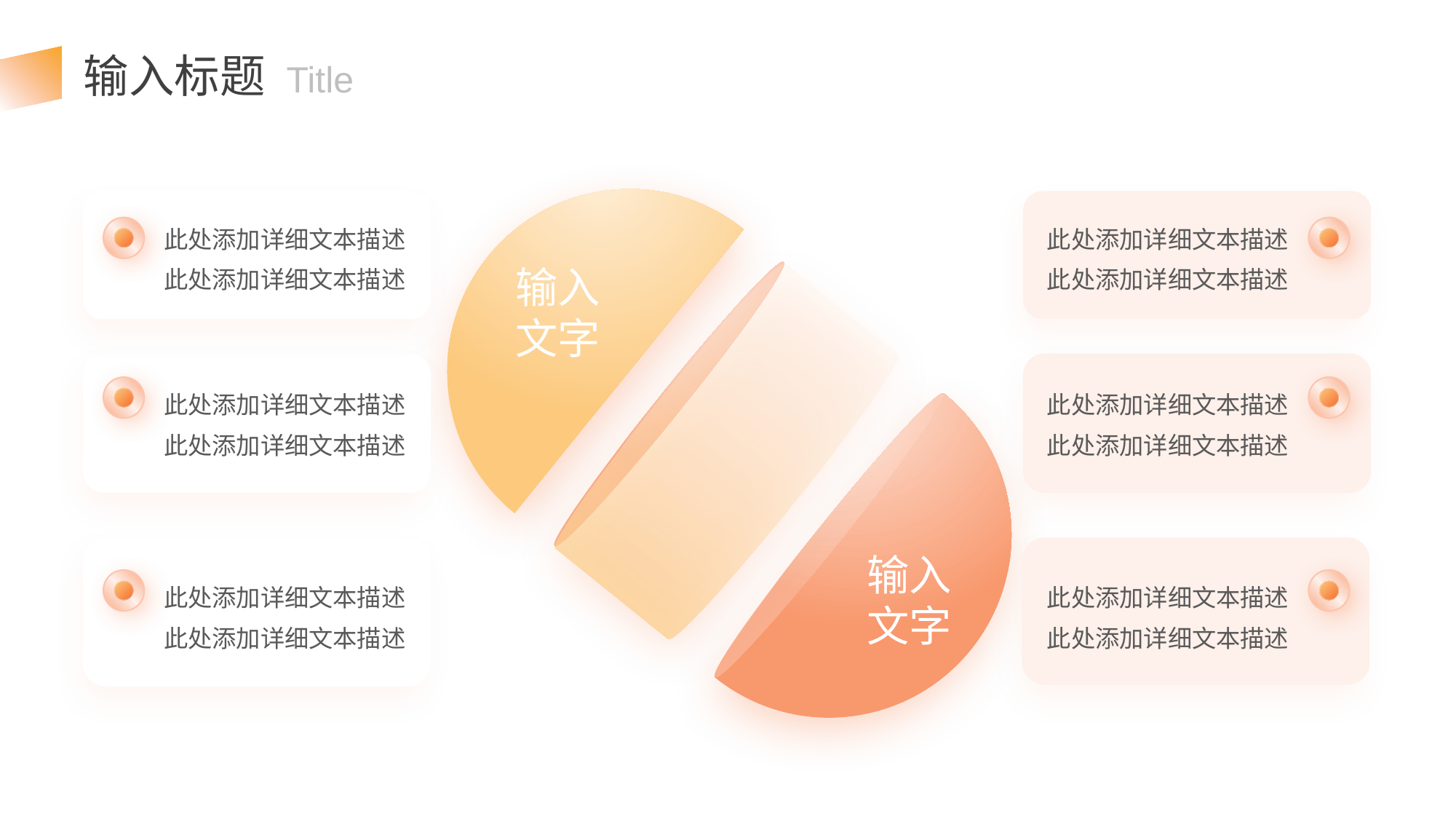

输入标题 Title

此处添加详细文本描述此处添加详细文本描述
此处添加详细文本描述此处添加详细文本描述

输入
文字

此处添加详细文本描述此处添加详细文本描述
此处添加详细文本描述此处添加详细文本描述

输入
文字
此处添加详细文本描述此处添加详细文本描述
此处添加详细文本描述此处添加详细文本描述